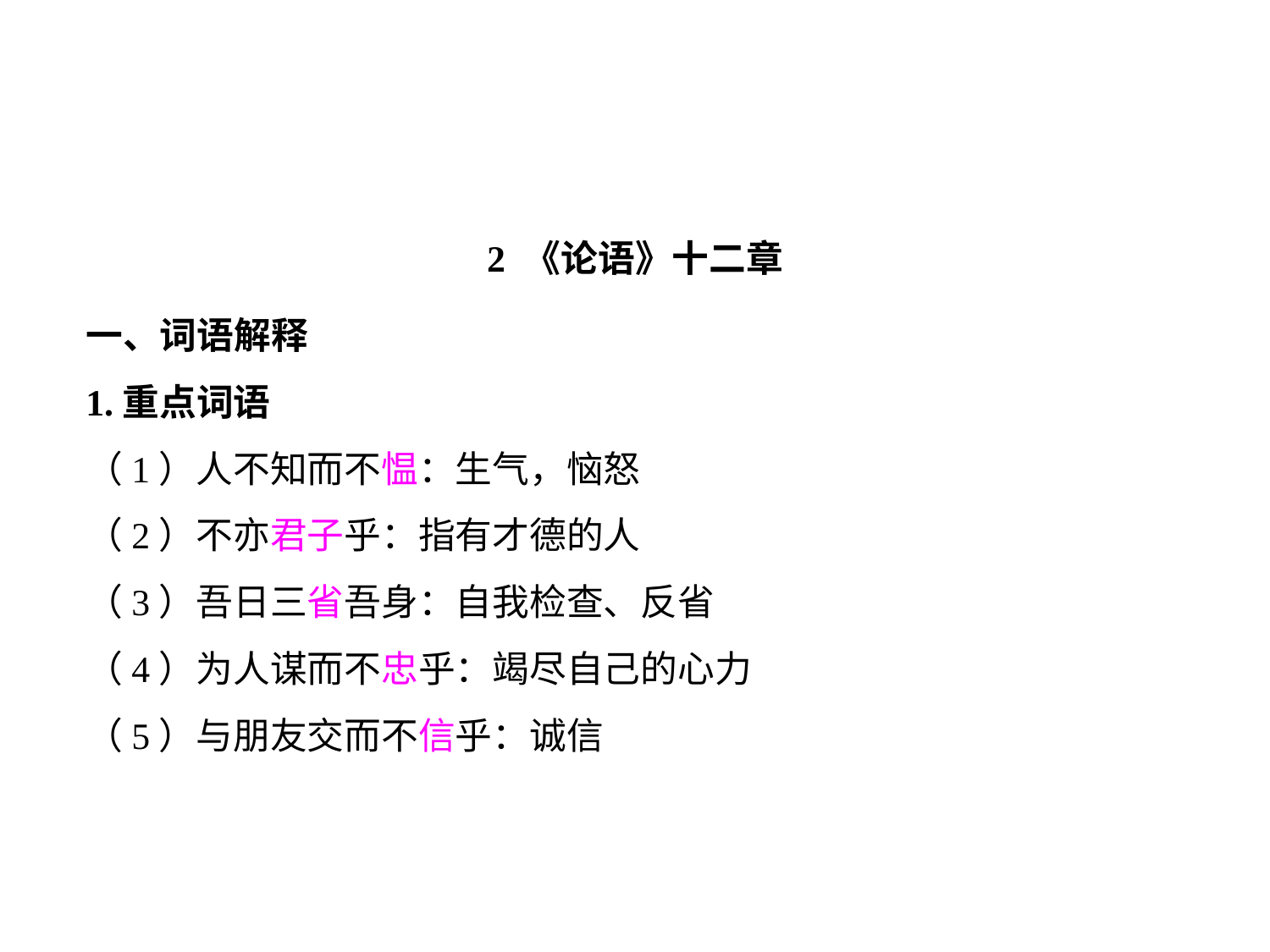

2 《论语》十二章
一、词语解释
1.重点词语
（1）人不知而不愠：生气，恼怒
（2）不亦君子乎：指有才德的人
（3）吾日三省吾身：自我检查、反省
（4）为人谋而不忠乎：竭尽自己的心力
（5）与朋友交而不信乎：诚信